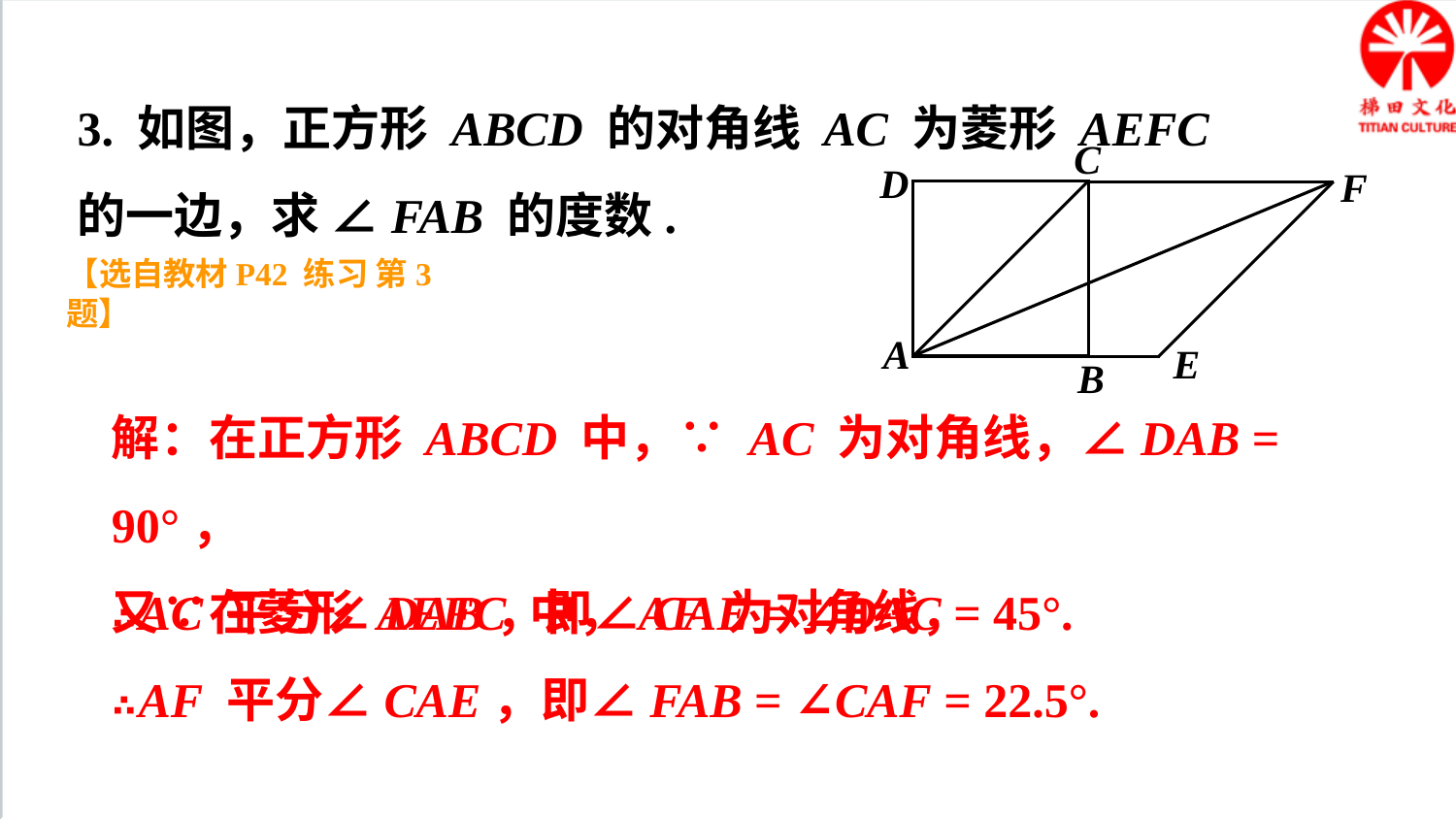

3. 如图，正方形 ABCD 的对角线 AC 为菱形 AEFC 的一边，求 ∠FAB 的度数.

C
D
F
A
E
B
【选自教材P42 练习 第3题】
解：在正方形 ABCD 中，∵ AC 为对角线，∠DAB = 90°，
∴AC 平分∠DAB，即∠CAE = ∠DAC = 45°.
又∵在菱形 AEFC 中，AF 为对角线，
∴AF 平分∠CAE，即∠FAB = ∠CAF = 22.5°.